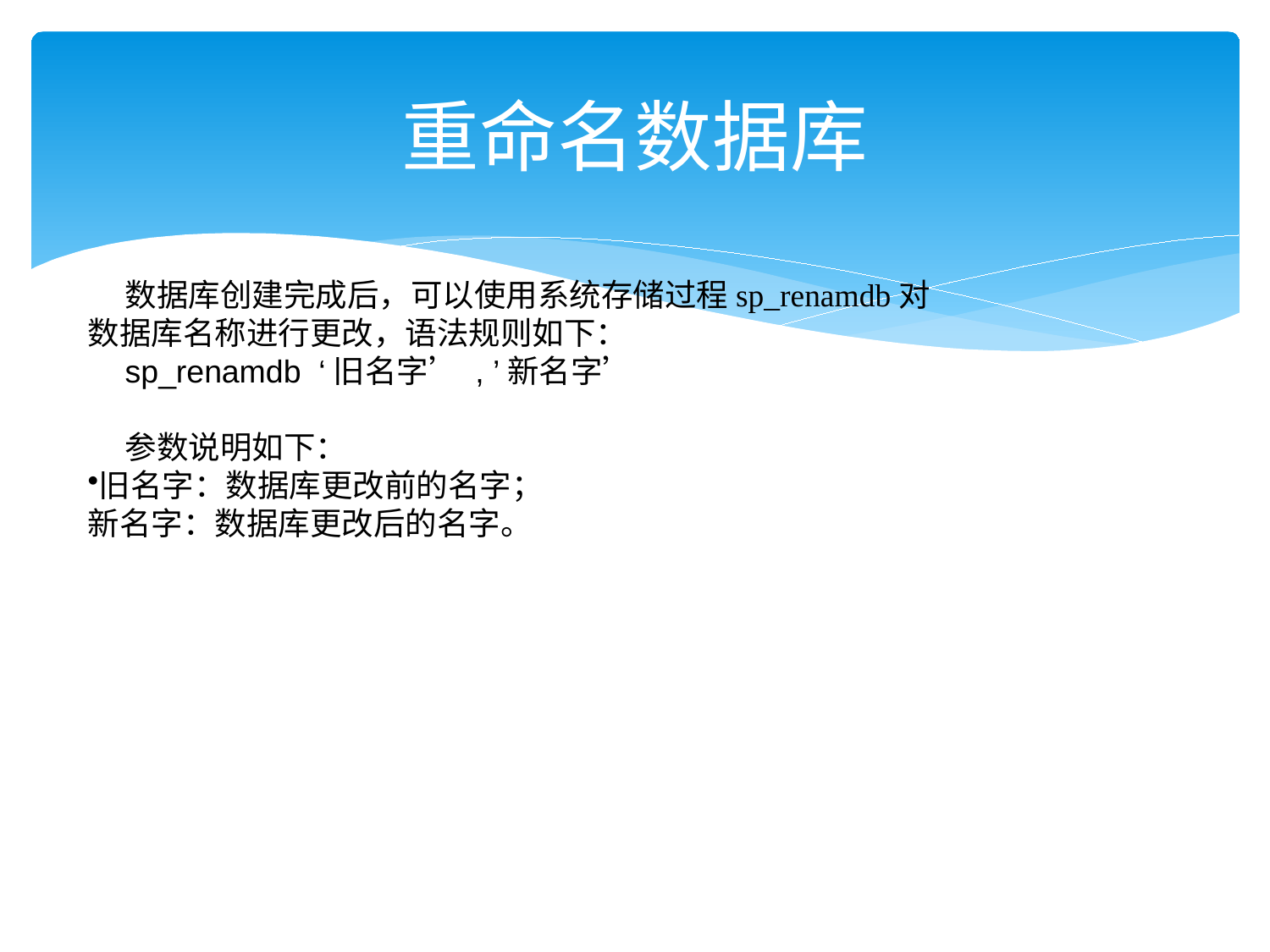

# 重命名数据库
数据库创建完成后，可以使用系统存储过程sp_renamdb对数据库名称进行更改，语法规则如下：
sp_renamdb  ‘旧名字’ , ’新名字’

参数说明如下：
旧名字：数据库更改前的名字；
新名字：数据库更改后的名字。